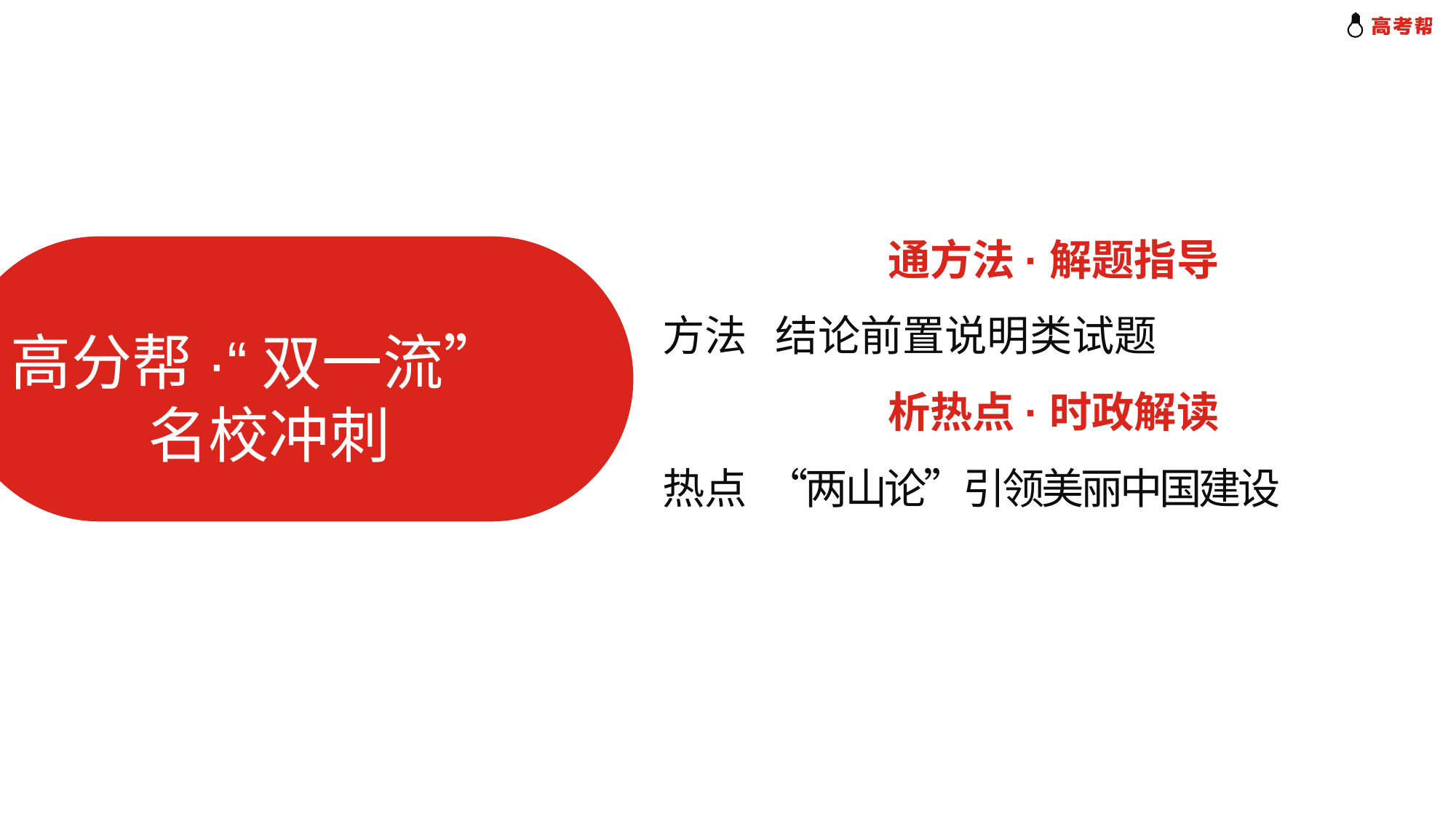

通方法·解题指导
方法   结论前置说明类试题
析热点·时政解读
热点  “两山论”引领美丽中国建设
高分帮·“双一流”
         名校冲刺